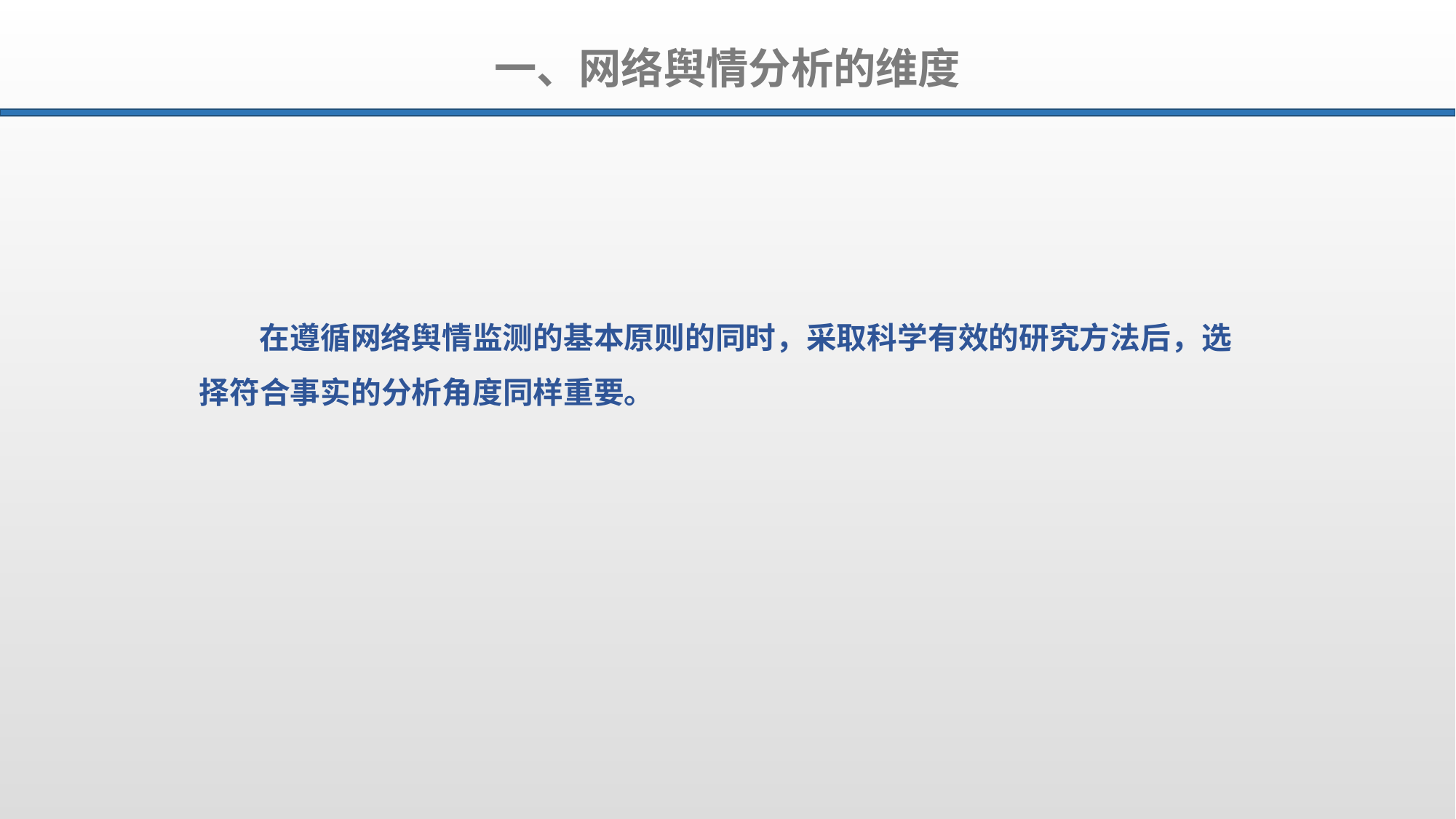

一、网络舆情分析的维度

在遵循网络舆情监测的基本原则的同时，采取科学有效的研究方法后，选择符合事实的分析角度同样重要。